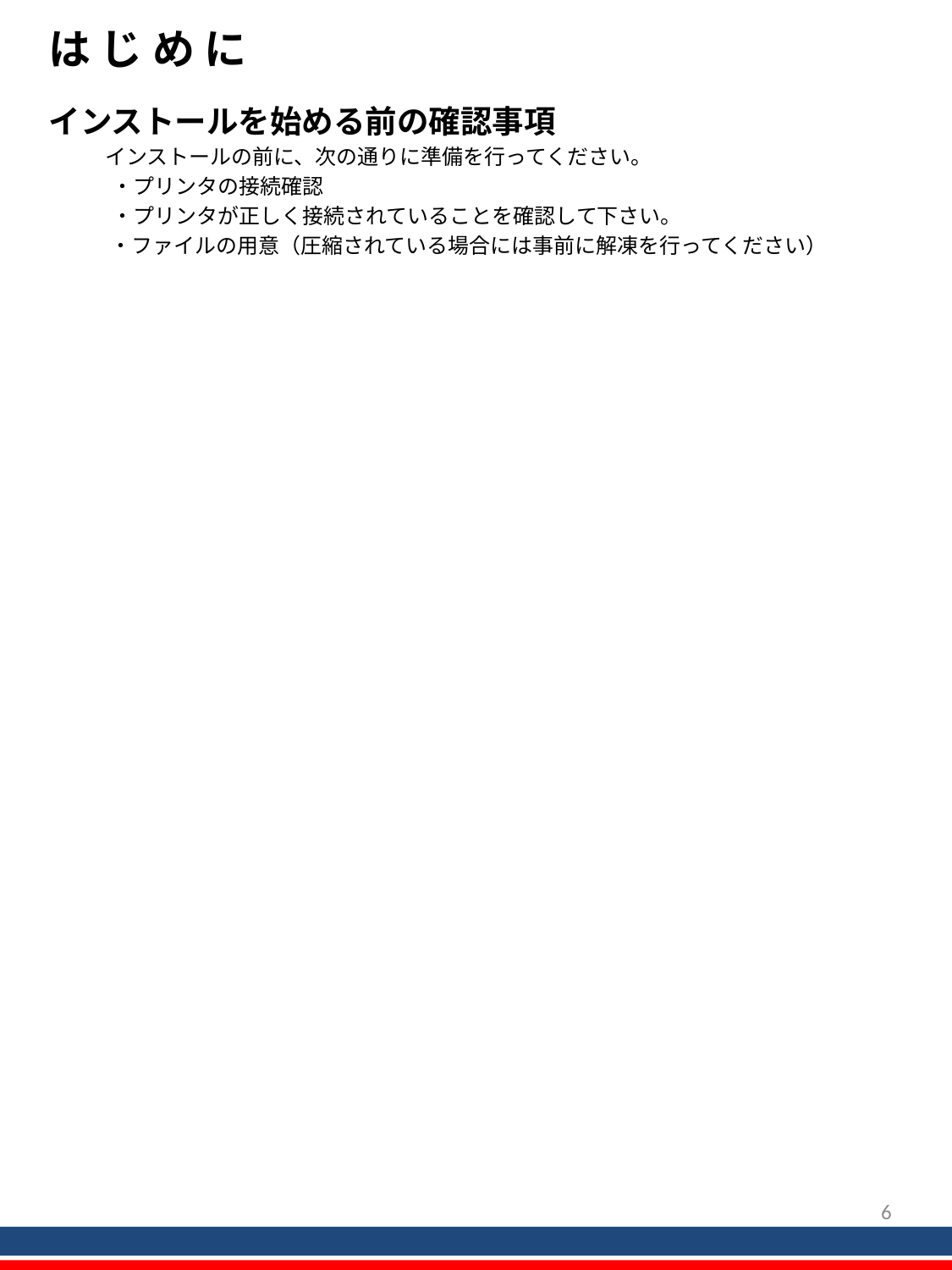

# は じ め に
インストールを始める前の確認事項
　　   インストールの前に、次の通りに準備を行ってください。
　　　・プリンタの接続確認
　　　・プリンタが正しく接続されていることを確認して下さい。
   　　・ファイルの用意（圧縮されている場合には事前に解凍を行ってください）

6